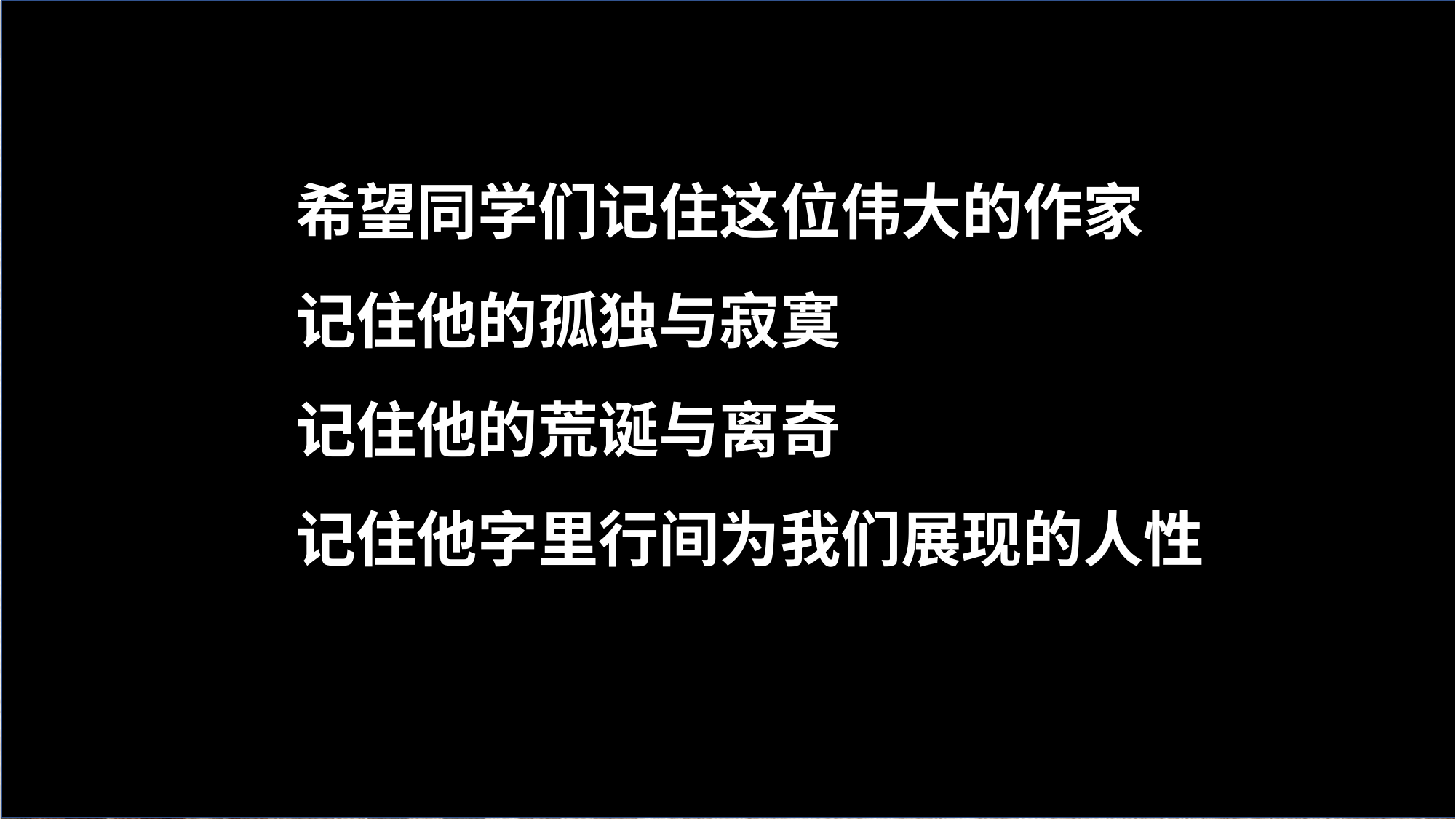

希望同学们记住这位伟大的作家
记住他的孤独与寂寞
记住他的荒诞与离奇
记住他字里行间为我们展现的人性